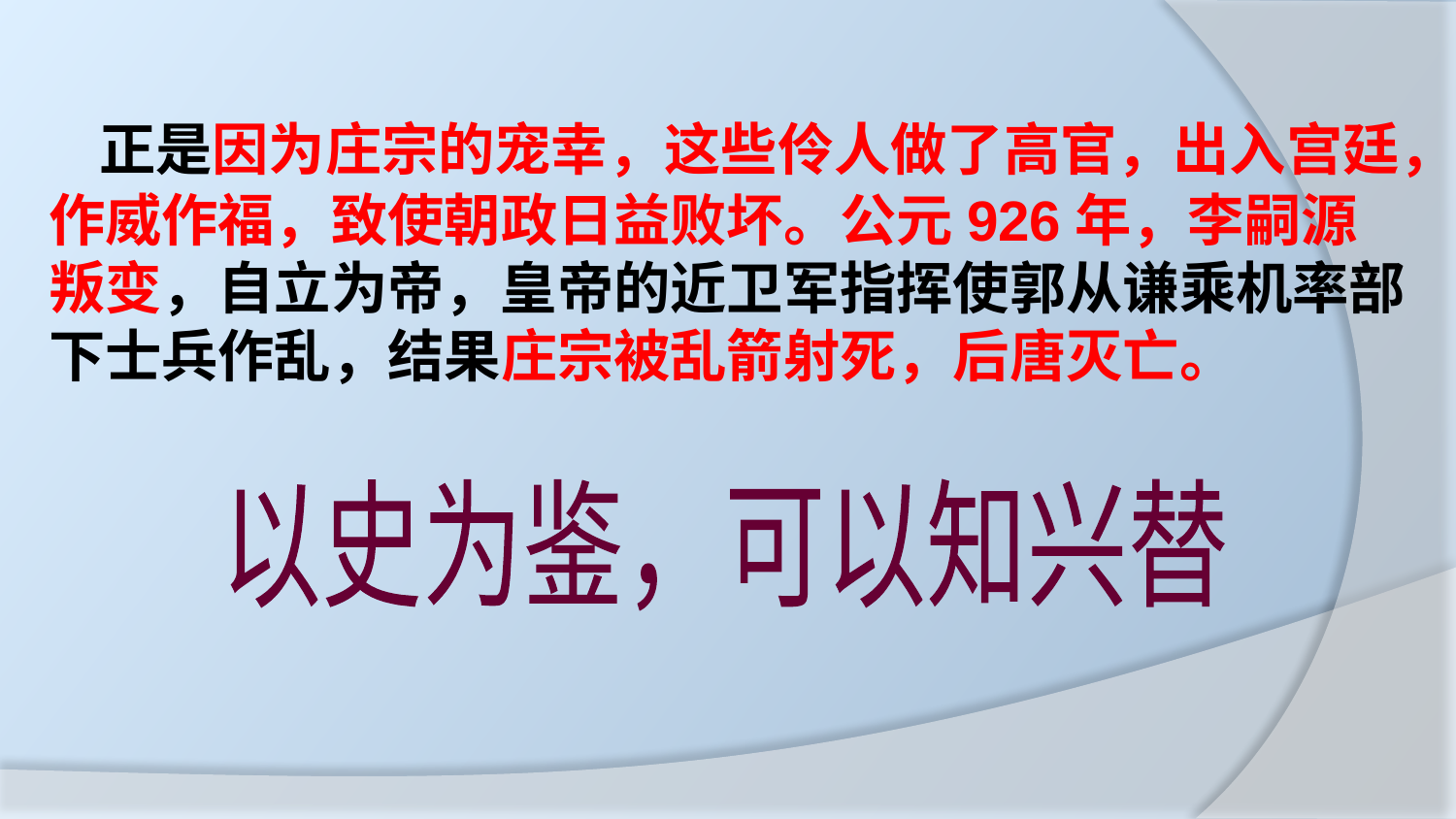

正是因为庄宗的宠幸，这些伶人做了高官，出入宫廷，作威作福，致使朝政日益败坏。公元926年，李嗣源叛变，自立为帝，皇帝的近卫军指挥使郭从谦乘机率部下士兵作乱，结果庄宗被乱箭射死，后唐灭亡。
以史为鉴，可以知兴替